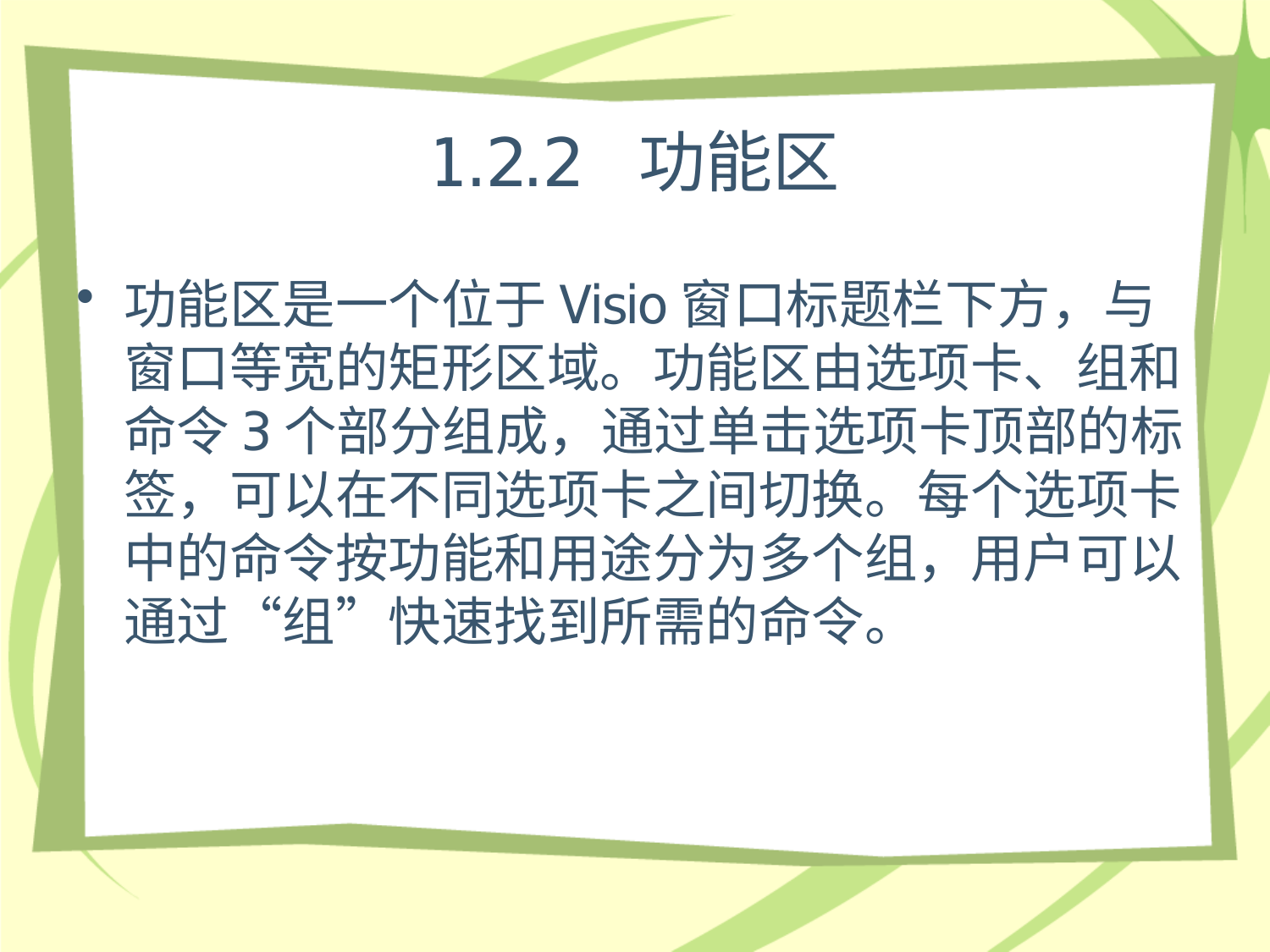

# 1.2.2  功能区
功能区是一个位于Visio窗口标题栏下方，与窗口等宽的矩形区域。功能区由选项卡、组和命令3个部分组成，通过单击选项卡顶部的标签，可以在不同选项卡之间切换。每个选项卡中的命令按功能和用途分为多个组，用户可以通过“组”快速找到所需的命令。